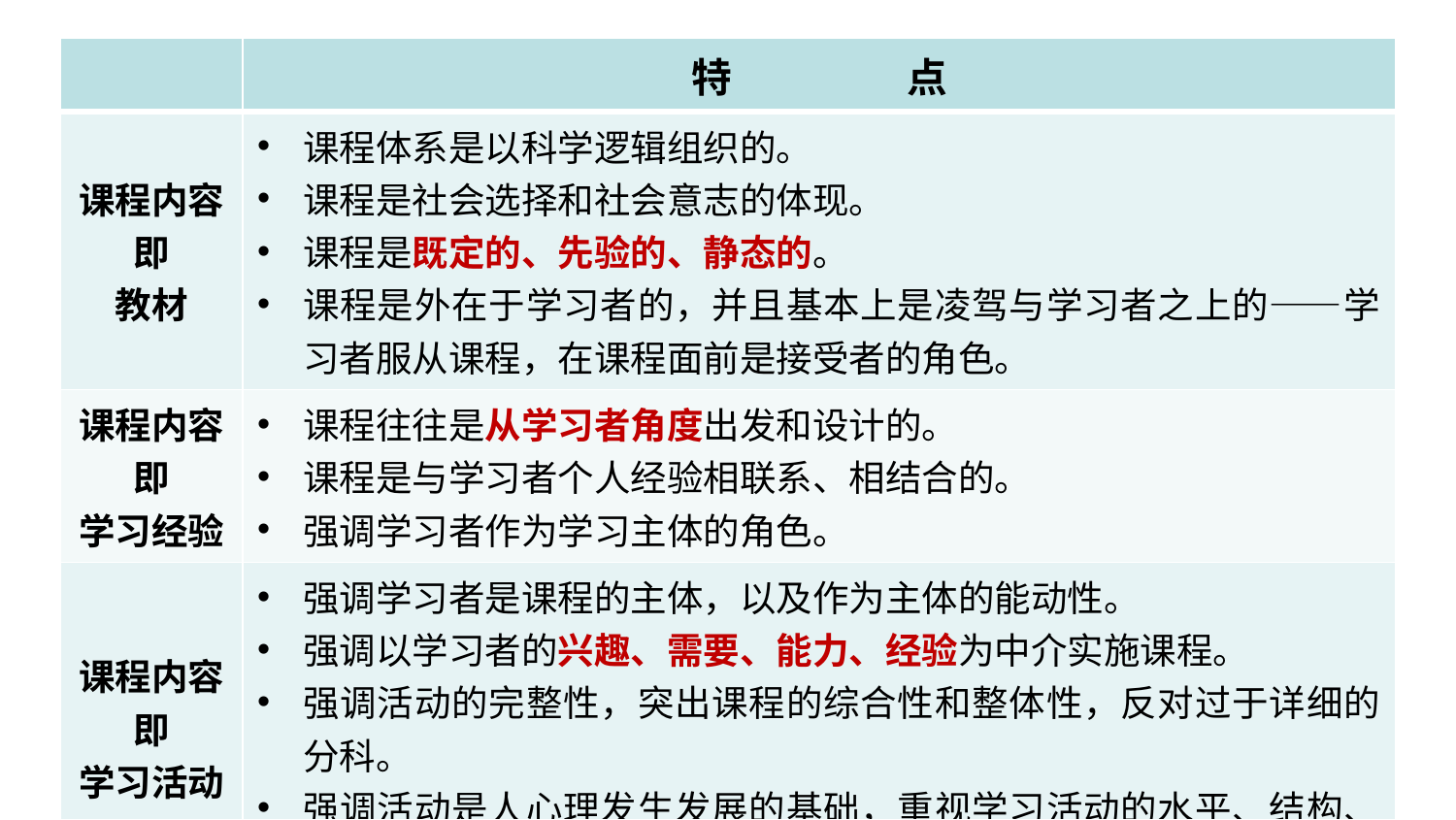

|  | 特 点 |
| --- | --- |
| 课程内容 即 教材 | 课程体系是以科学逻辑组织的。 课程是社会选择和社会意志的体现。 课程是既定的、先验的、静态的。 课程是外在于学习者的，并且基本上是凌驾与学习者之上的——学习者服从课程，在课程面前是接受者的角色。 |
| 课程内容即 学习经验 | 课程往往是从学习者角度出发和设计的。 课程是与学习者个人经验相联系、相结合的。 强调学习者作为学习主体的角色。 |
| 课程内容即 学习活动 | 强调学习者是课程的主体，以及作为主体的能动性。 强调以学习者的兴趣、需要、能力、经验为中介实施课程。 强调活动的完整性，突出课程的综合性和整体性，反对过于详细的分科。 强调活动是人心理发生发展的基础，重视学习活动的水平、结构、方式，特别是学习者与课程各因素的关系。 |